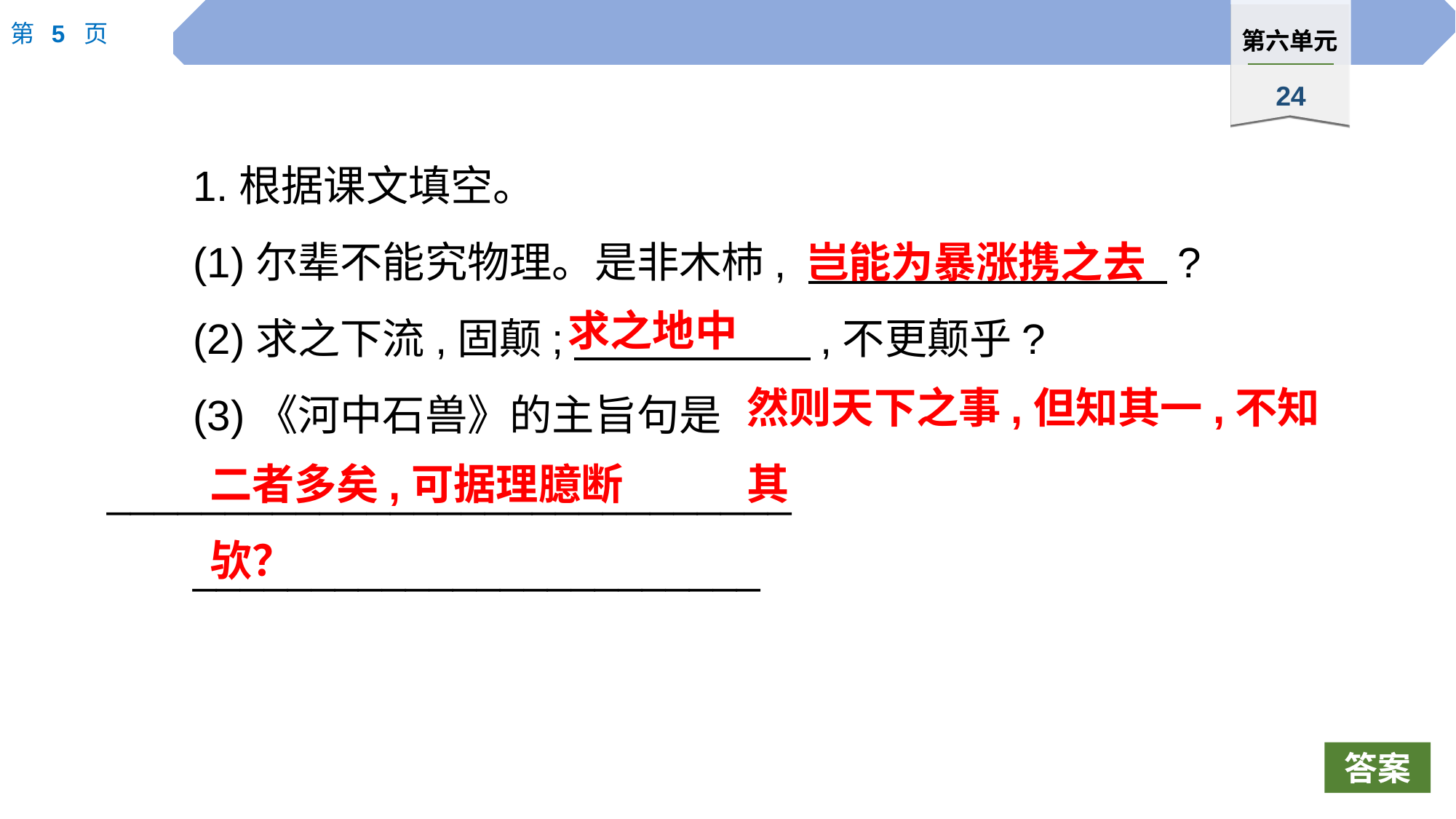

1.根据课文填空。
(1)尔辈不能究物理。是非木杮, 　                             　?
(2)求之下流,固颠;　                　,不更颠乎?
(3)《河中石兽》的主旨句是_____________________________
________________________
岂能为暴涨携之去
求之地中
然则天下之事,但知其一,不知其
二者多矣,可据理臆断欤？
答案